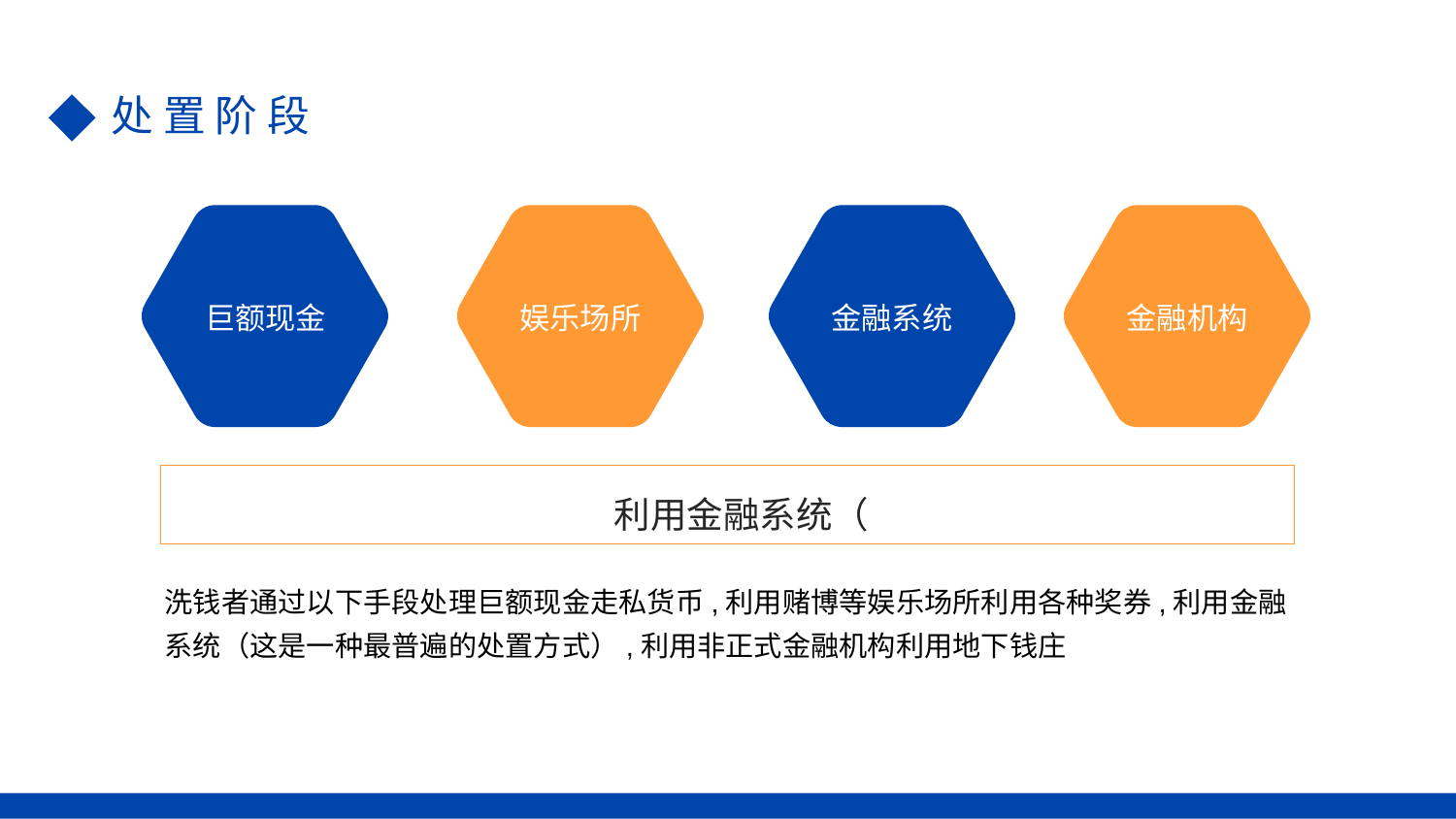

处 置 阶 段

巨额现金
娱乐场所
金融系统
金融机构
利用金融系统（

洗钱者通过以下手段处理巨额现金走私货币,利用赌博等娱乐场所利用各种奖券,利用金融系统（这是一种最普遍的处置方式）,利用非正式金融机构利用地下钱庄